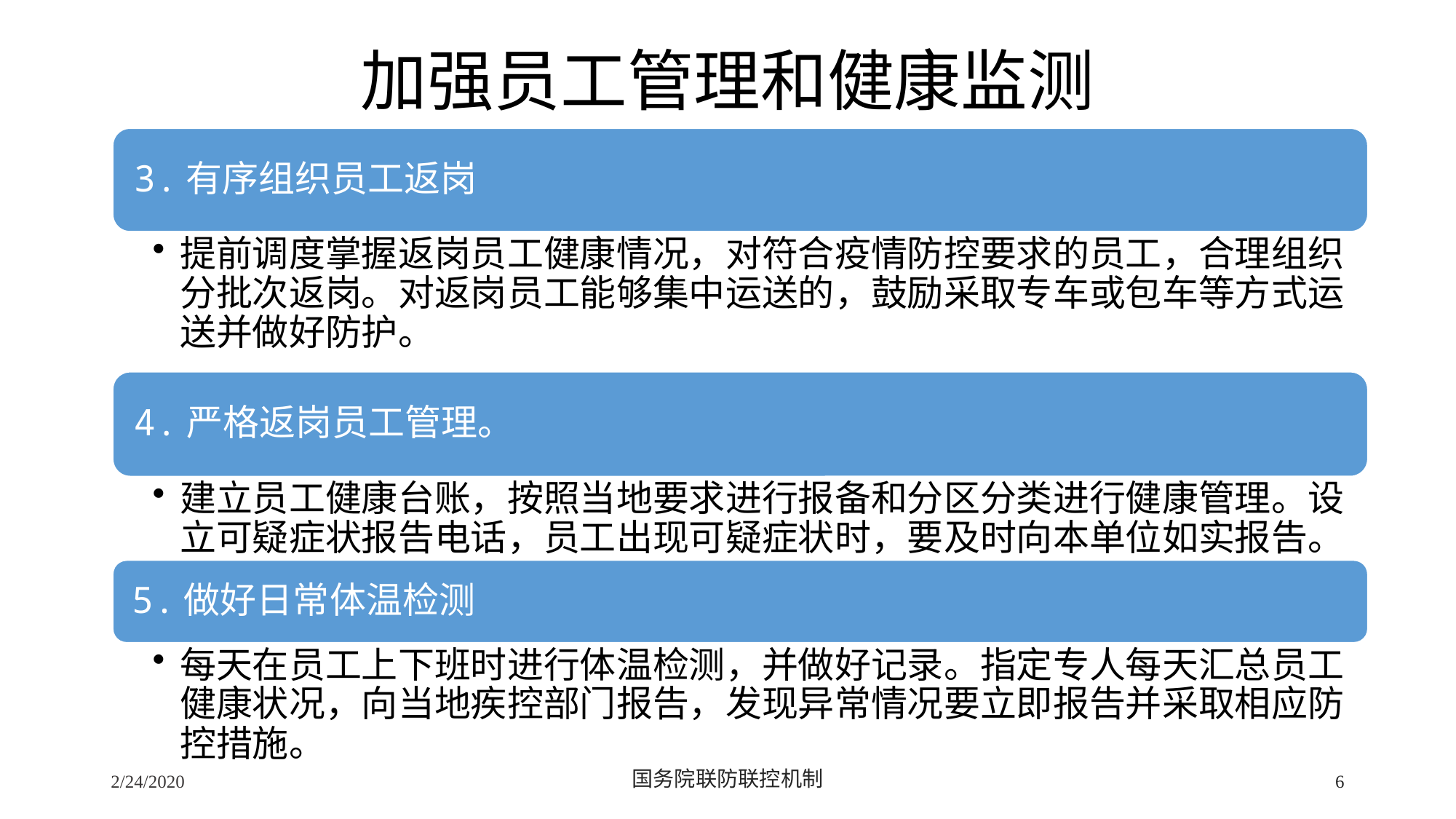

# 加强员工管理和健康监测
3.有序组织员工返岗
提前调度掌握返岗员工健康情况，对符合疫情防控要求的员工，合理组织分批次返岗。对返岗员工能够集中运送的，鼓励采取专车或包车等方式运送并做好防护。
4.严格返岗员工管理。
建立员工健康台账，按照当地要求进行报备和分区分类进行健康管理。设立可疑症状报告电话，员工出现可疑症状时，要及时向本单位如实报告。
5.做好日常体温检测
每天在员工上下班时进行体温检测，并做好记录。指定专人每天汇总员工健康状况，向当地疾控部门报告，发现异常情况要立即报告并采取相应防控措施。
2/24/2020
国务院联防联控机制
6